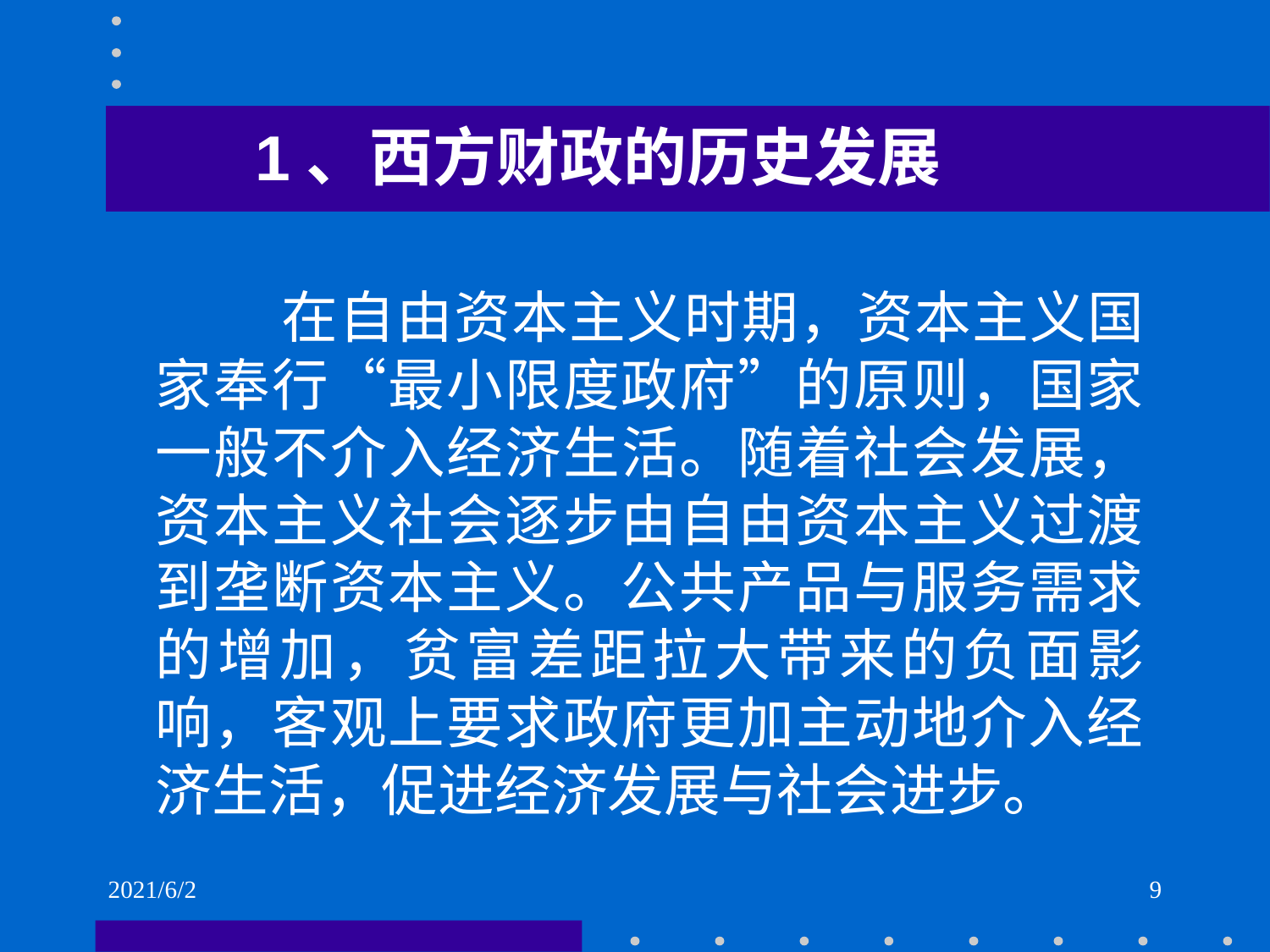

# 1、西方财政的历史发展
        在自由资本主义时期，资本主义国家奉行“最小限度政府”的原则，国家一般不介入经济生活。随着社会发展，资本主义社会逐步由自由资本主义过渡到垄断资本主义。公共产品与服务需求的增加，贫富差距拉大带来的负面影响，客观上要求政府更加主动地介入经济生活，促进经济发展与社会进步。

2021/6/2
9